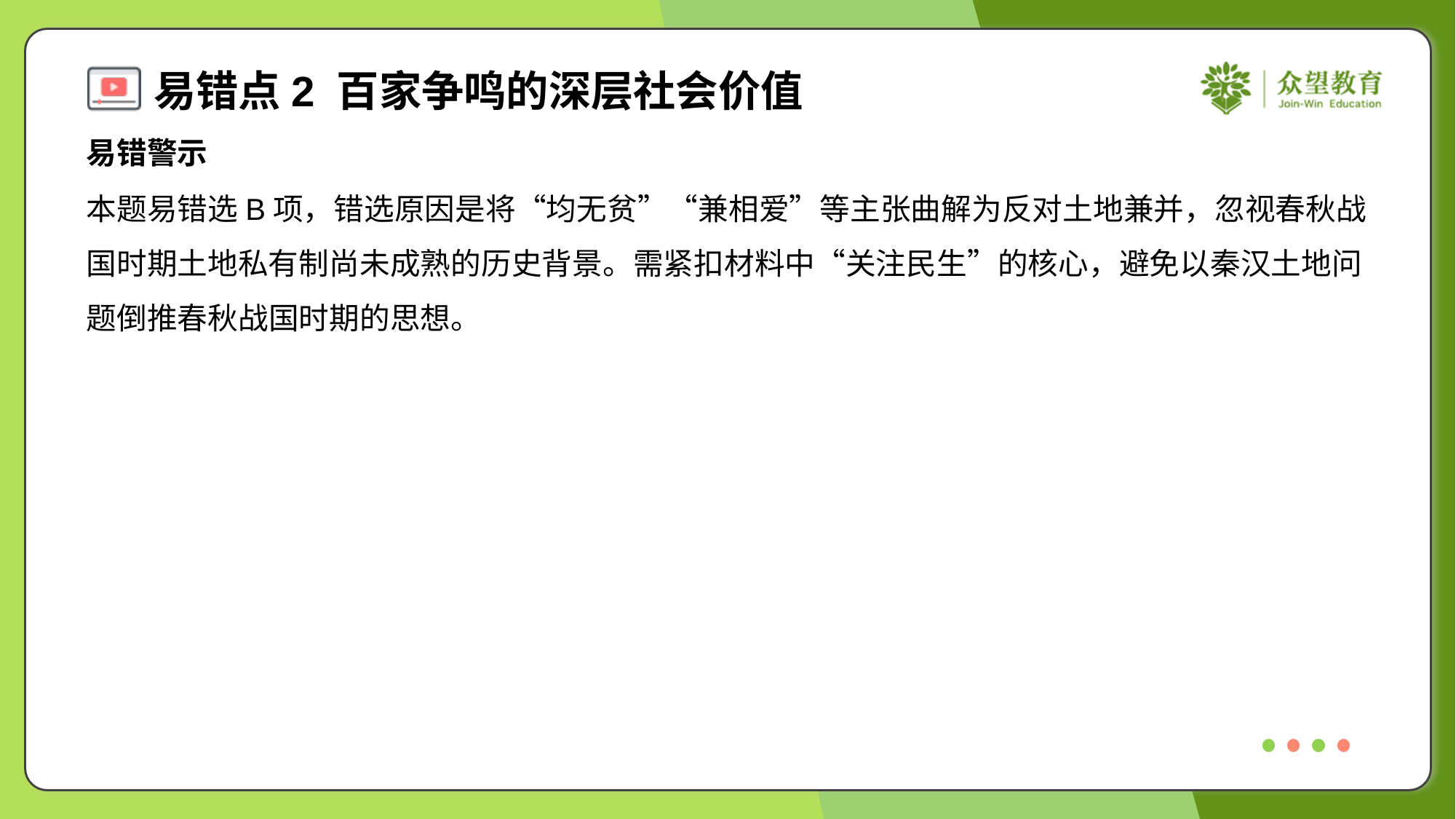

易错警示
本题易错选B项，错选原因是将“均无贫”“兼相爱”等主张曲解为反对土地兼并，忽视春秋战
国时期土地私有制尚未成熟的历史背景。需紧扣材料中“关注民生”的核心，避免以秦汉土地问
题倒推春秋战国时期的思想。